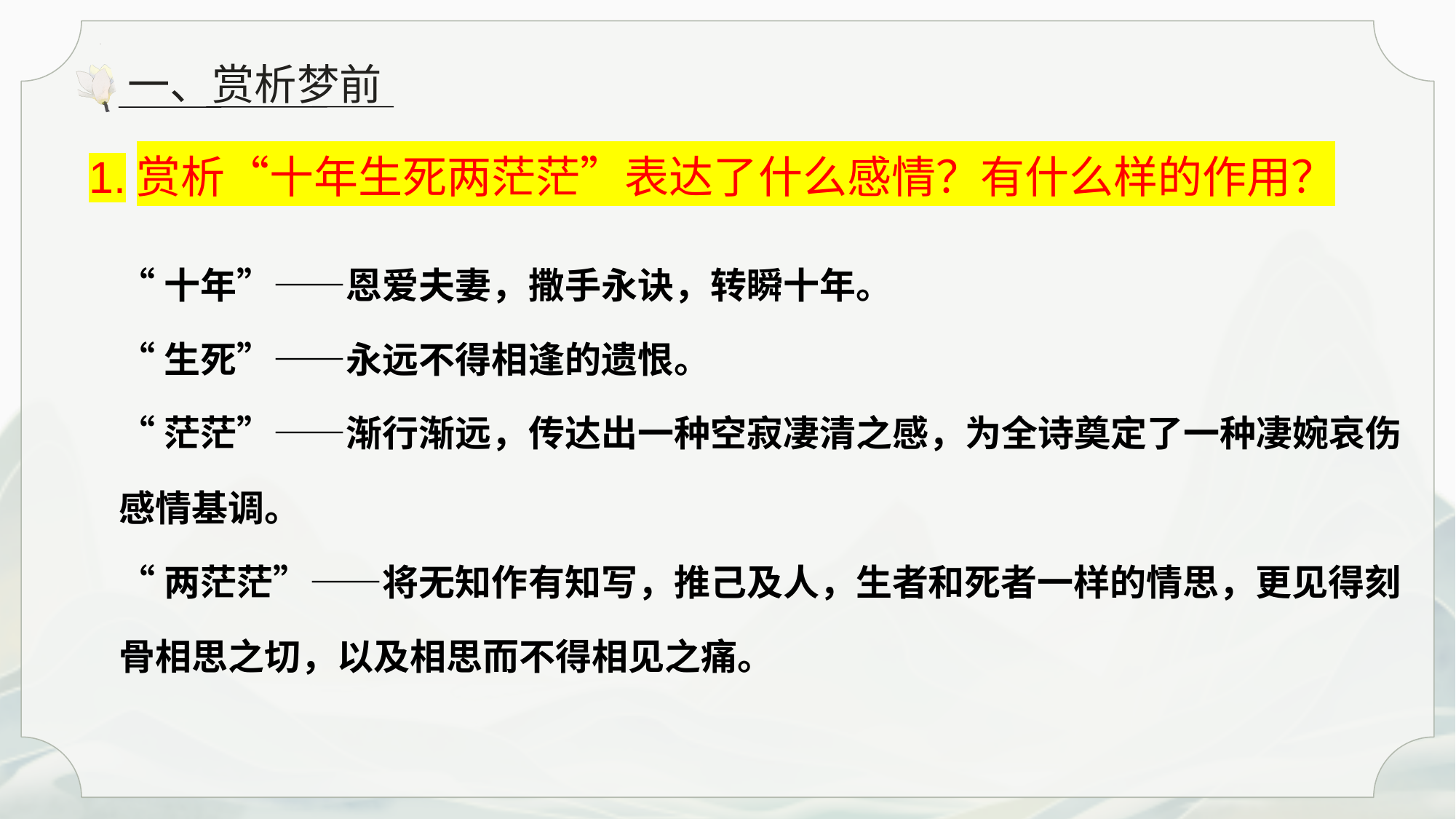

一、赏析梦前

1.赏析“十年生死两茫茫”表达了什么感情？有什么样的作用？
“十年”——恩爱夫妻，撒手永诀，转瞬十年。
“生死”——永远不得相逢的遗恨。
“茫茫”——渐行渐远，传达出一种空寂凄清之感，为全诗奠定了一种凄婉哀伤感情基调。
“两茫茫”——将无知作有知写，推己及人，生者和死者一样的情思，更见得刻骨相思之切，以及相思而不得相见之痛。